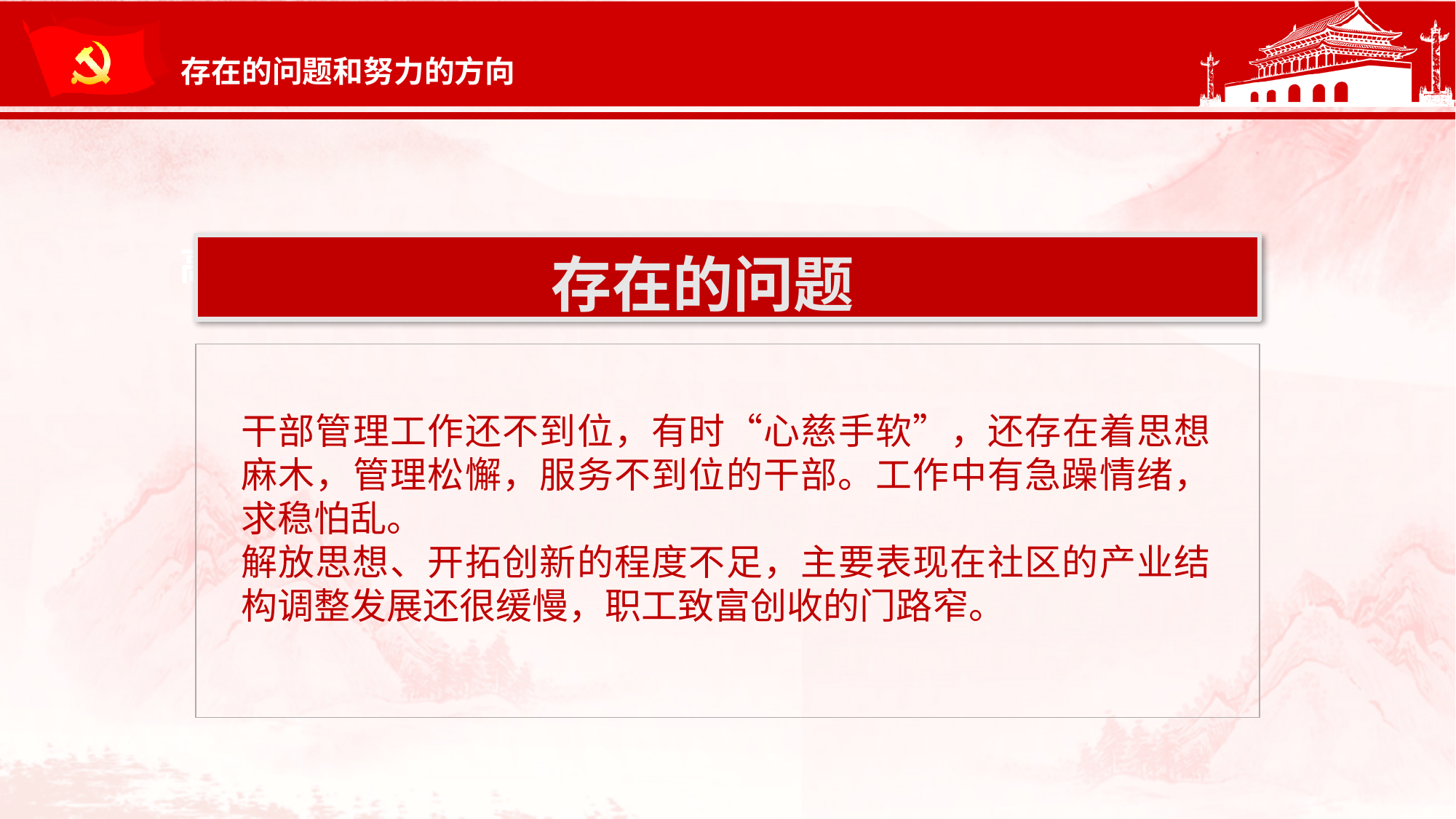

存在的问题和努力的方向
高度重视全面

存在的问题

干部管理工作还不到位，有时“心慈手软”，还存在着思想麻木，管理松懈，服务不到位的干部。工作中有急躁情绪，求稳怕乱。
解放思想、开拓创新的程度不足，主要表现在社区的产业结构调整发展还很缓慢，职工致富创收的门路窄。